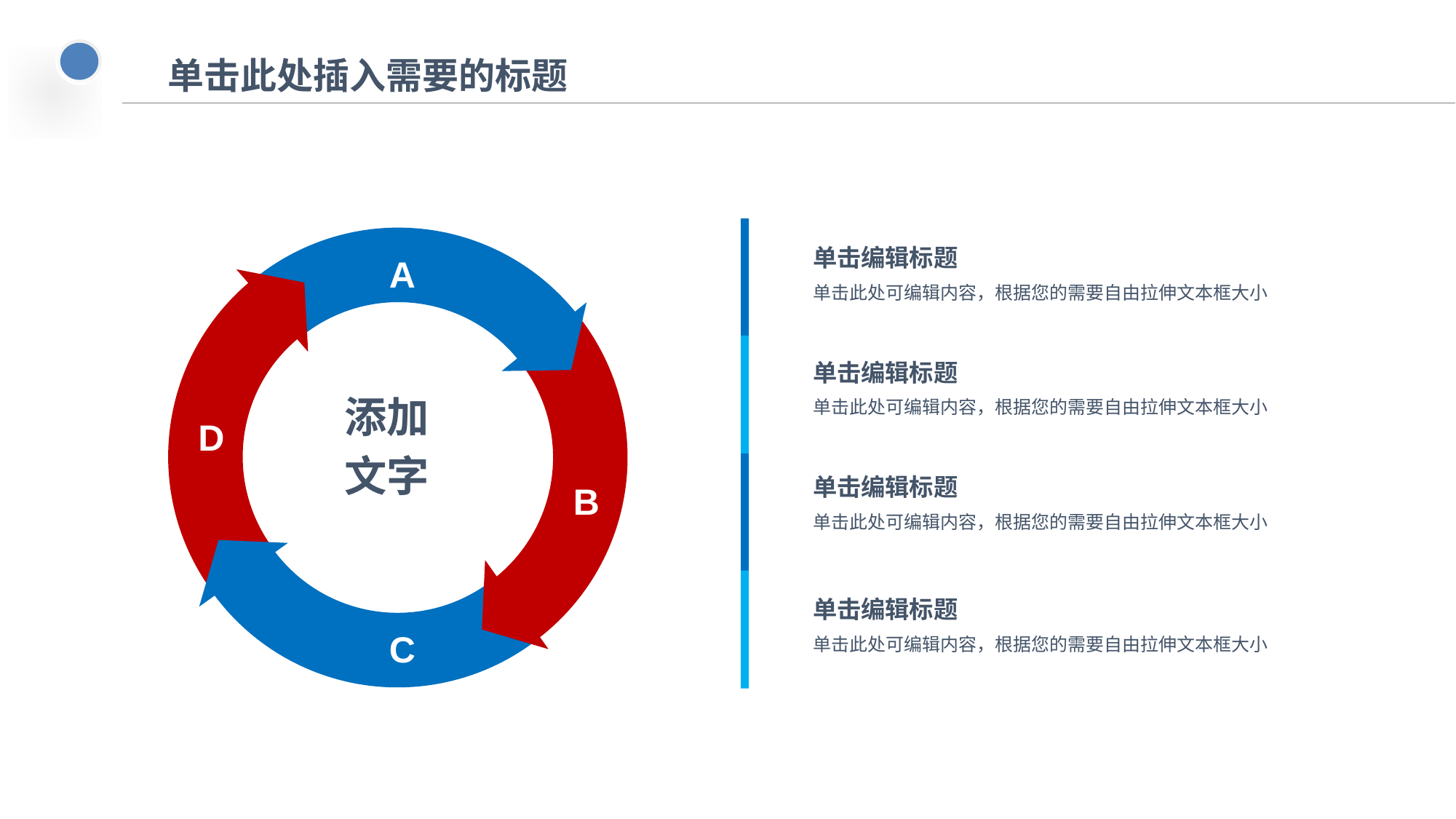

# 单击此处插入需要的标题

单击编辑标题
A

单击此处可编辑内容，根据您的需要自由拉伸文本框大小

单击编辑标题
添加
文字
单击此处可编辑内容，根据您的需要自由拉伸文本框大小
D

单击编辑标题
B
单击此处可编辑内容，根据您的需要自由拉伸文本框大小

单击编辑标题

C
单击此处可编辑内容，根据您的需要自由拉伸文本框大小